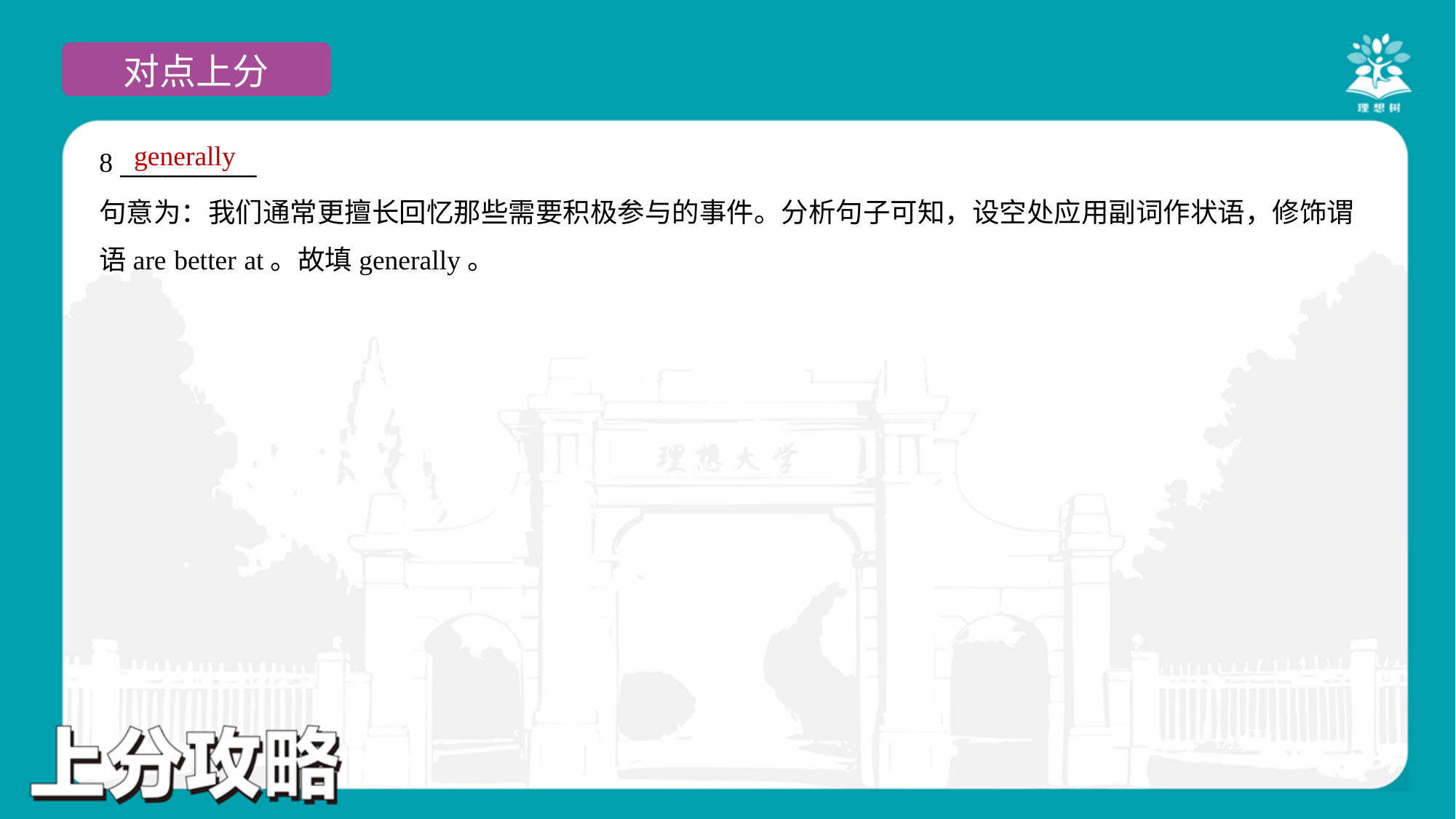

generally
8 _________
句意为：我们通常更擅长回忆那些需要积极参与的事件。分析句子可知，设空处应用副词作状语，修饰谓
语are better at。故填generally。